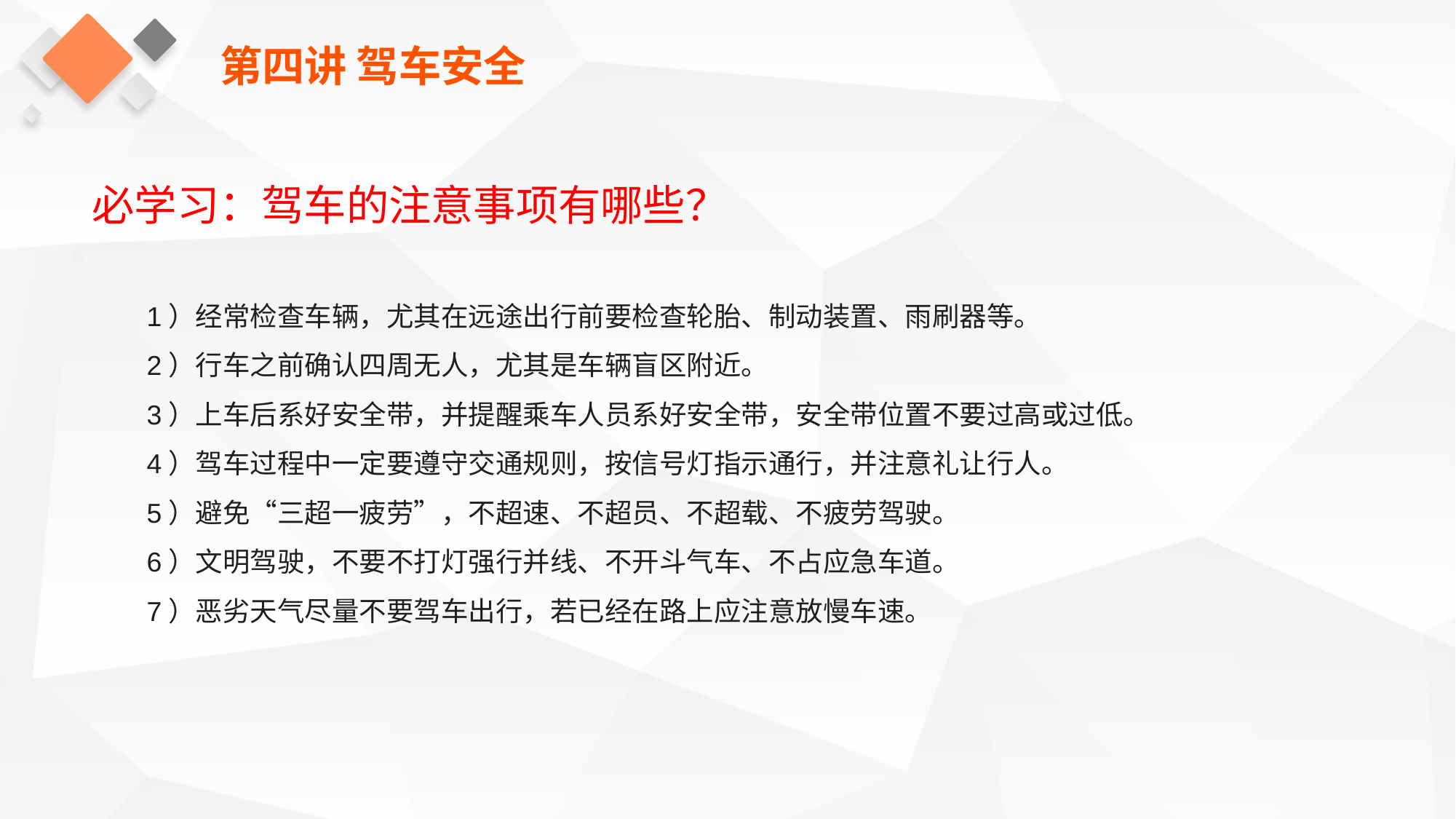

第四讲 驾车安全
必学习：驾车的注意事项有哪些？
1）经常检查车辆，尤其在远途出行前要检查轮胎、制动装置、雨刷器等。
2）行车之前确认四周无人，尤其是车辆盲区附近。
3）上车后系好安全带，并提醒乘车人员系好安全带，安全带位置不要过高或过低。
4）驾车过程中一定要遵守交通规则，按信号灯指示通行，并注意礼让行人。
5）避免“三超一疲劳”，不超速、不超员、不超载、不疲劳驾驶。
6）文明驾驶，不要不打灯强行并线、不开斗气车、不占应急车道。
7）恶劣天气尽量不要驾车出行，若已经在路上应注意放慢车速。